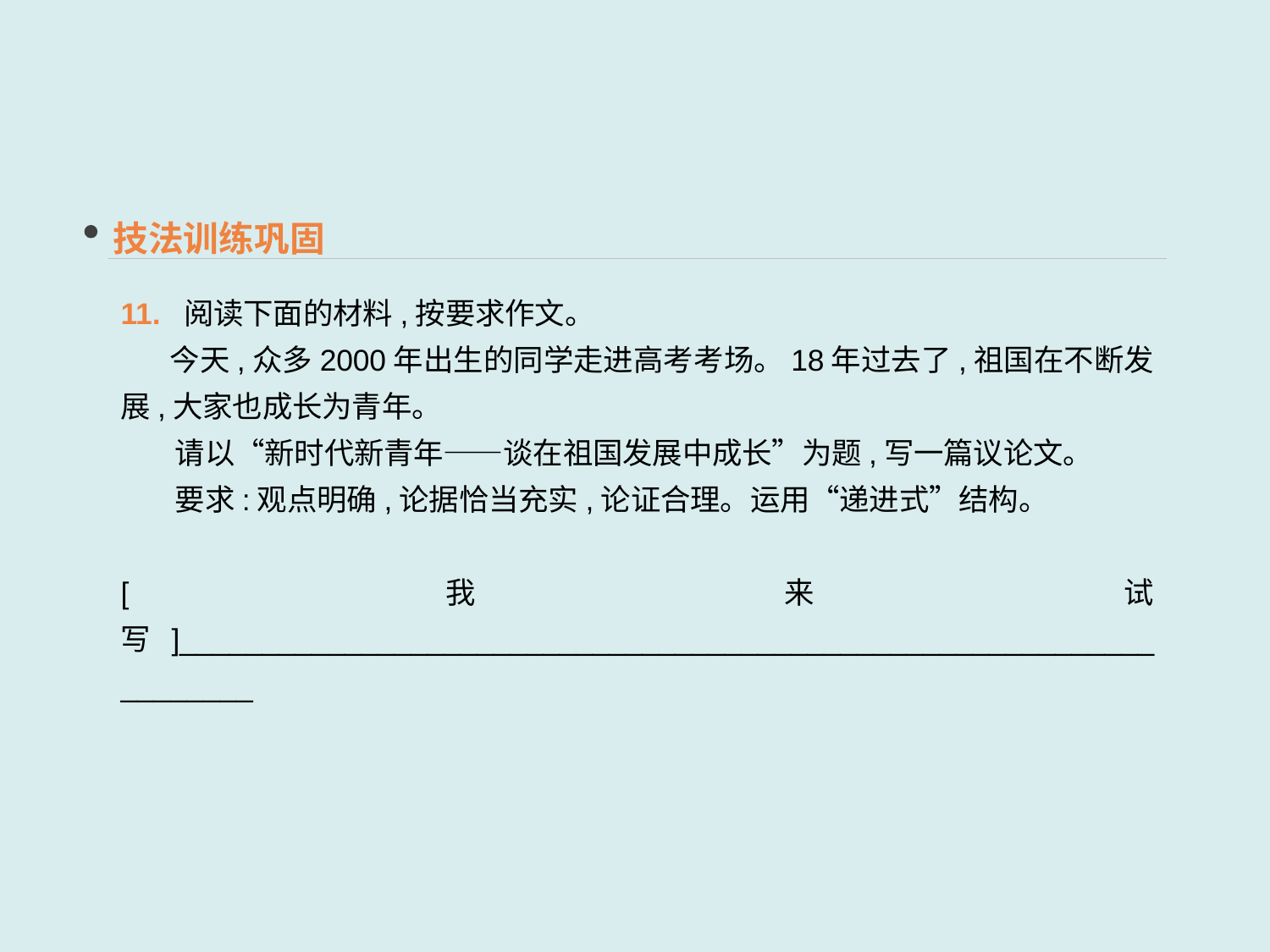

技法训练巩固

11.  阅读下面的材料,按要求作文。
      今天,众多2000年出生的同学走进高考考场。18年过去了,祖国在不断发展,大家也成长为青年。
       请以“新时代新青年——谈在祖国发展中成长”为题,写一篇议论文。
       要求:观点明确,论据恰当充实,论证合理。运用“递进式”结构。

[我来试写]___________________________________________________________________